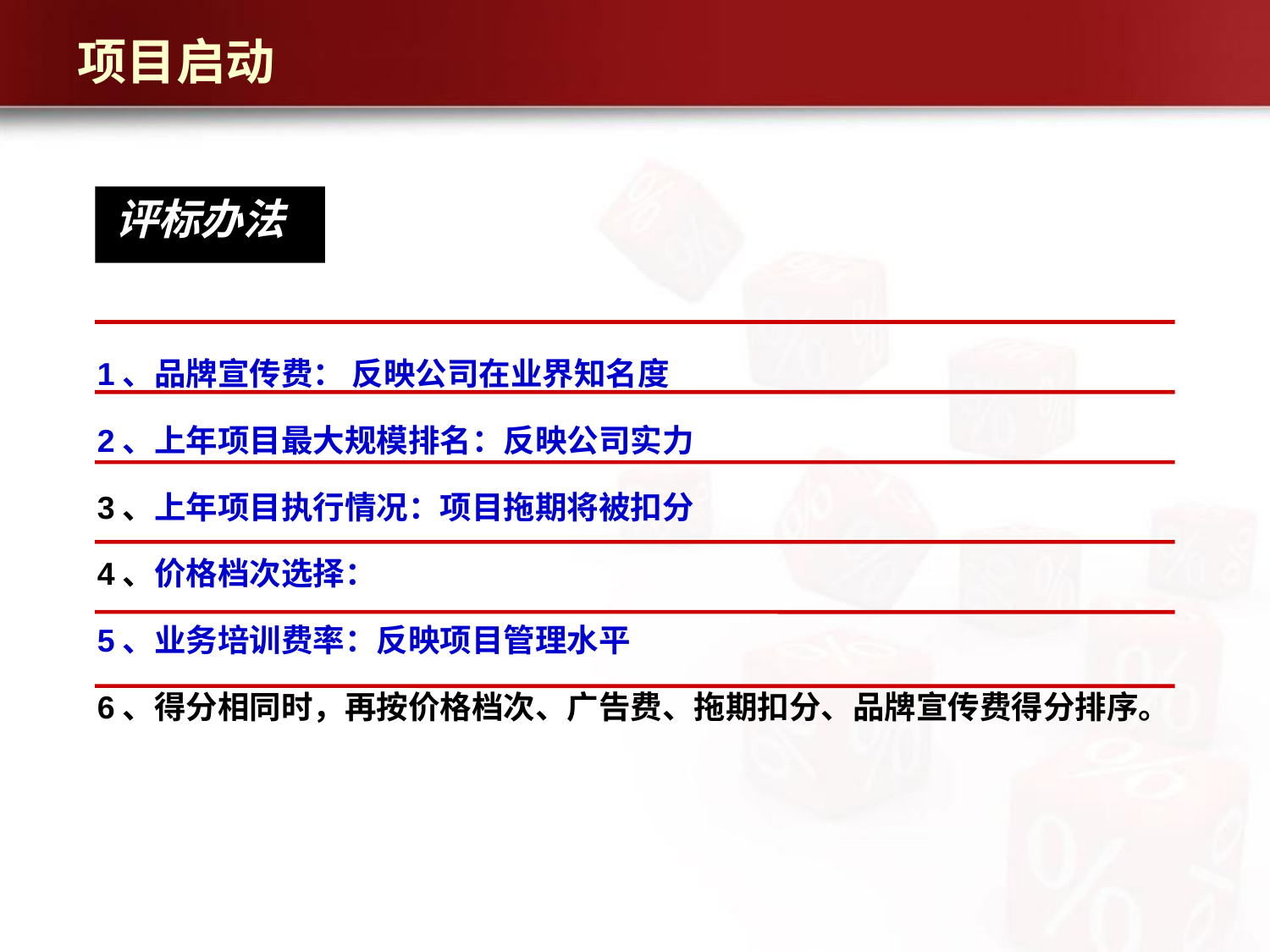

项目启动
评标办法
1、品牌宣传费： 反映公司在业界知名度
2、上年项目最大规模排名：反映公司实力
3、上年项目执行情况：项目拖期将被扣分
4、价格档次选择：
5、业务培训费率：反映项目管理水平
6、得分相同时，再按价格档次、广告费、拖期扣分、品牌宣传费得分排序。